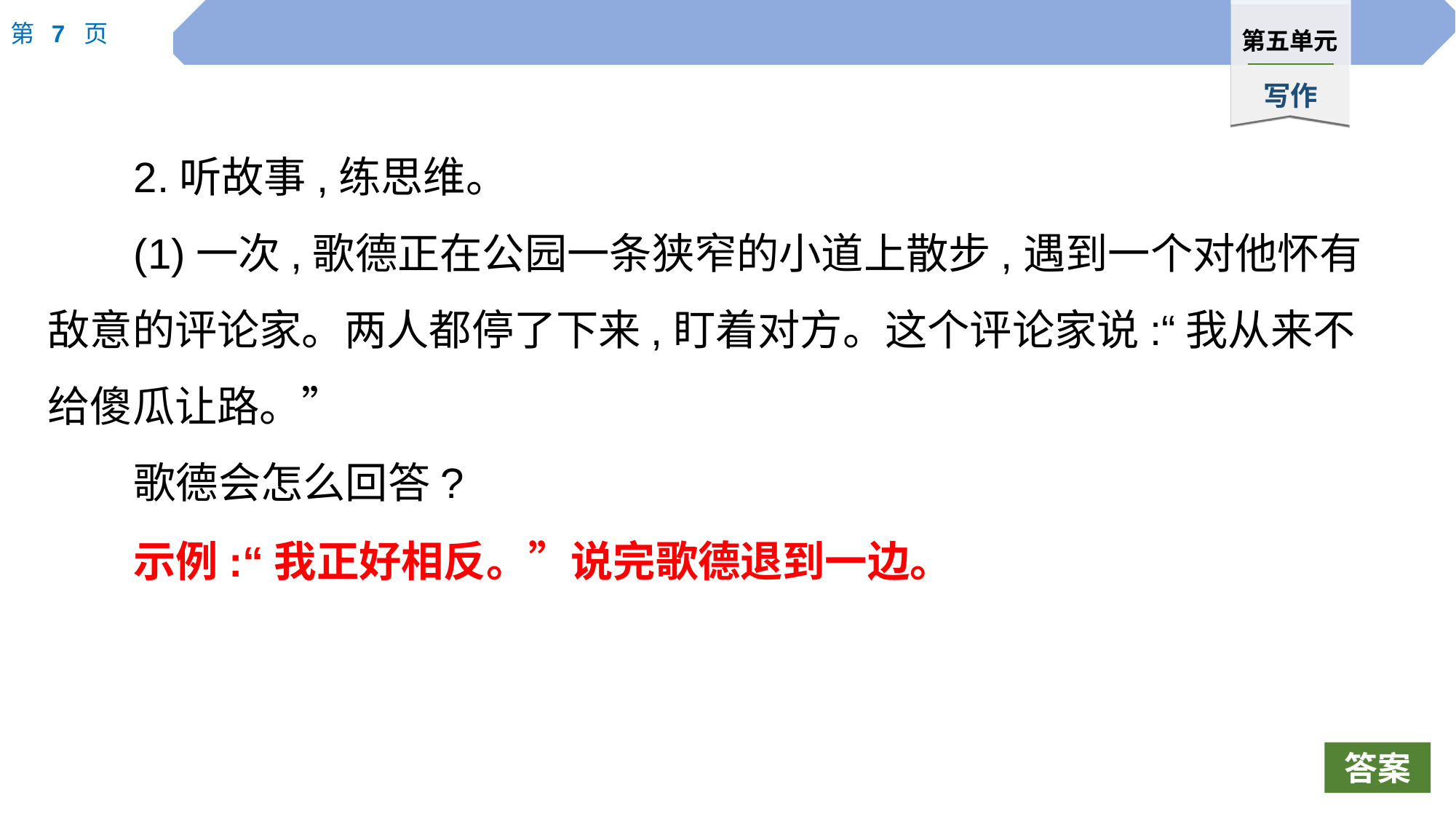

2.听故事,练思维。
(1)一次,歌德正在公园一条狭窄的小道上散步,遇到一个对他怀有敌意的评论家。两人都停了下来,盯着对方。这个评论家说:“我从来不给傻瓜让路。”
歌德会怎么回答?
示例:“我正好相反。”说完歌德退到一边。
答案